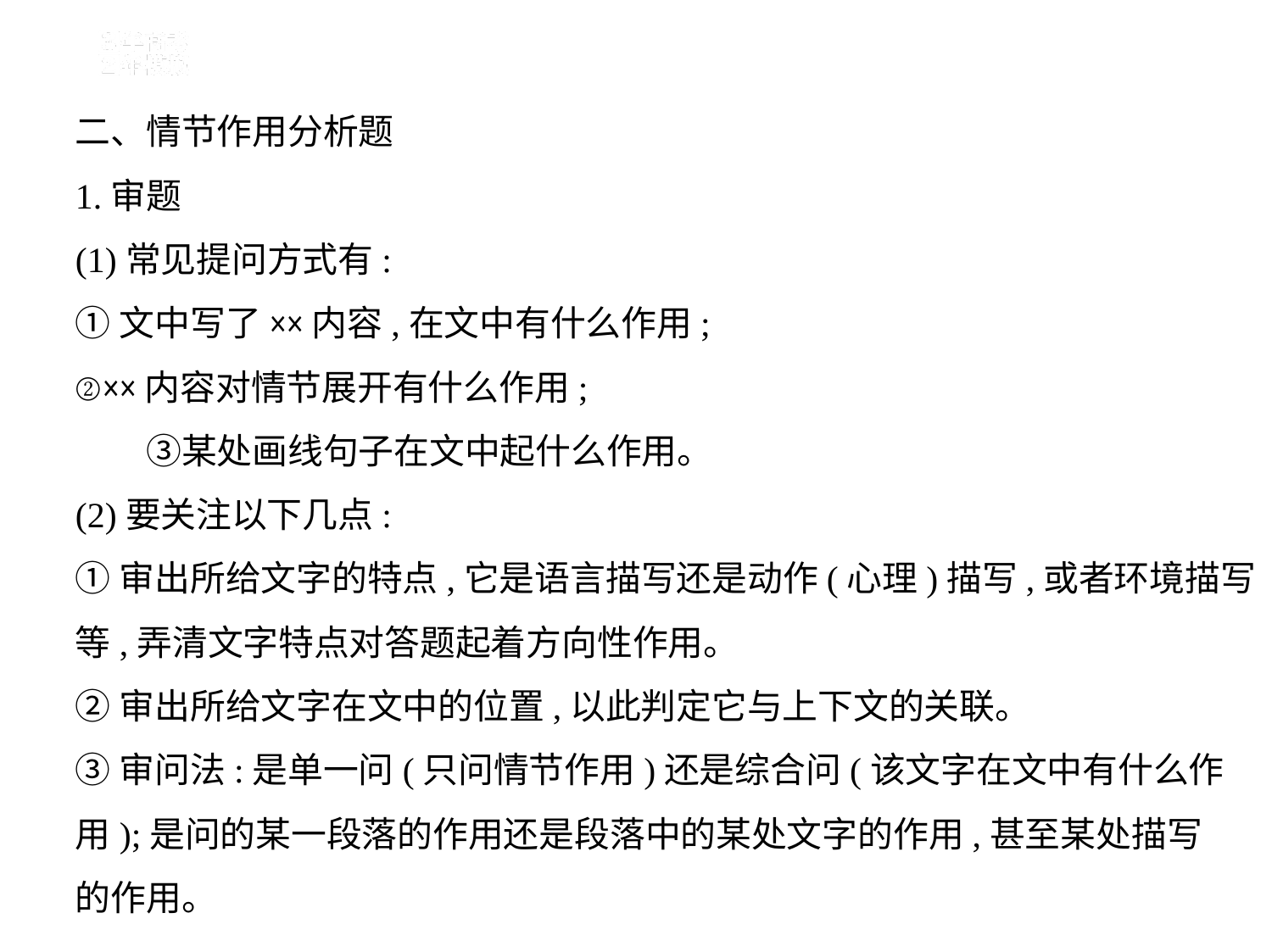

二、情节作用分析题
1.审题
(1)常见提问方式有:
①文中写了××内容,在文中有什么作用;
②××内容对情节展开有什么作用;
　　③某处画线句子在文中起什么作用。
(2)要关注以下几点:
①审出所给文字的特点,它是语言描写还是动作(心理)描写,或者环境描写
等,弄清文字特点对答题起着方向性作用。
②审出所给文字在文中的位置,以此判定它与上下文的关联。
③审问法:是单一问(只问情节作用)还是综合问(该文字在文中有什么作
用);是问的某一段落的作用还是段落中的某处文字的作用,甚至某处描写
的作用。